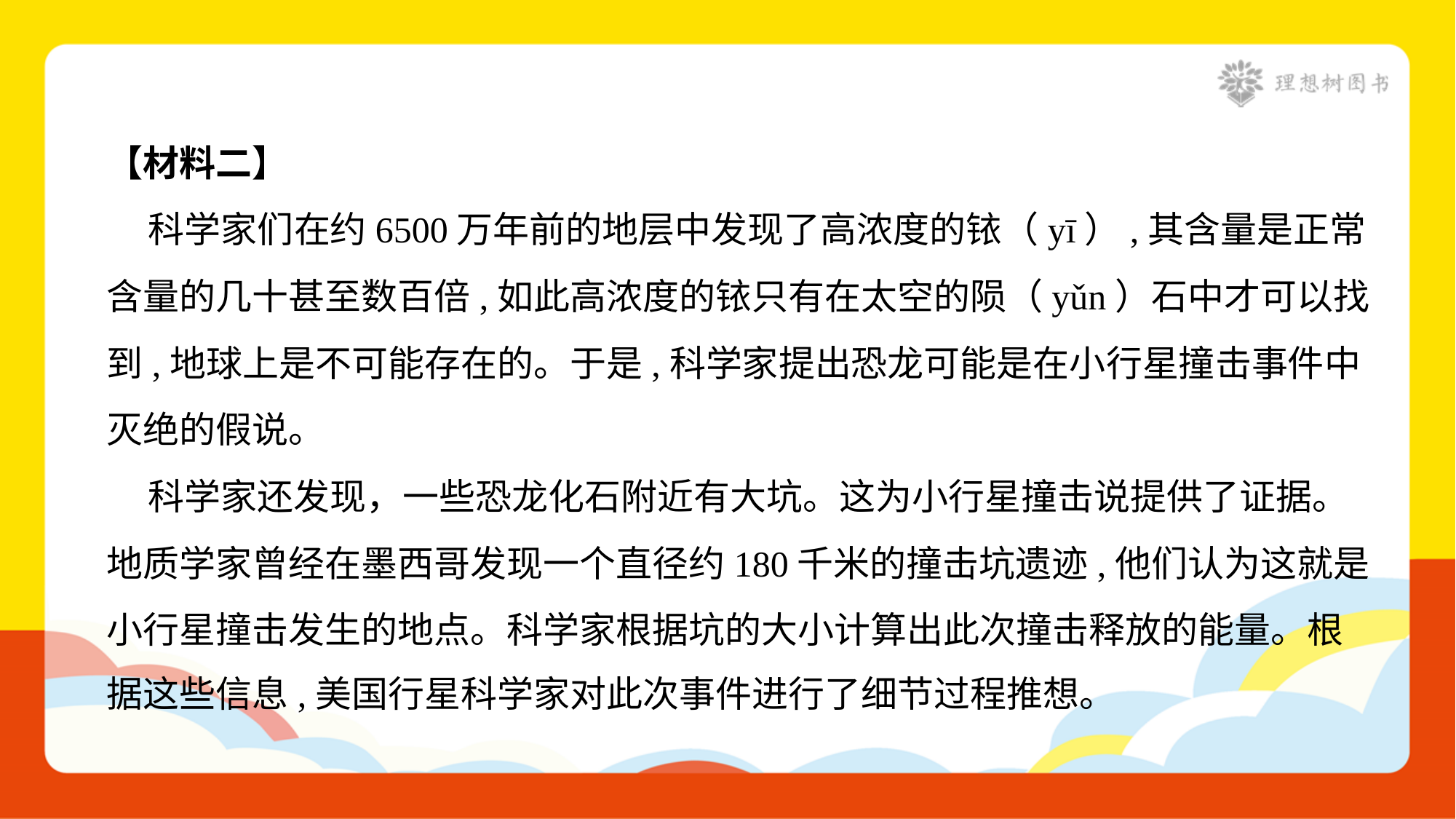

【材料二】
    科学家们在约6500万年前的地层中发现了高浓度的铱（yī）,其含量是正常
含量的几十甚至数百倍,如此高浓度的铱只有在太空的陨（yǔn）石中才可以找
到,地球上是不可能存在的。于是,科学家提出恐龙可能是在小行星撞击事件中
灭绝的假说。
    科学家还发现，一些恐龙化石附近有大坑。这为小行星撞击说提供了证据。
地质学家曾经在墨西哥发现一个直径约180千米的撞击坑遗迹,他们认为这就是
小行星撞击发生的地点。科学家根据坑的大小计算出此次撞击释放的能量。根
据这些信息,美国行星科学家对此次事件进行了细节过程推想。